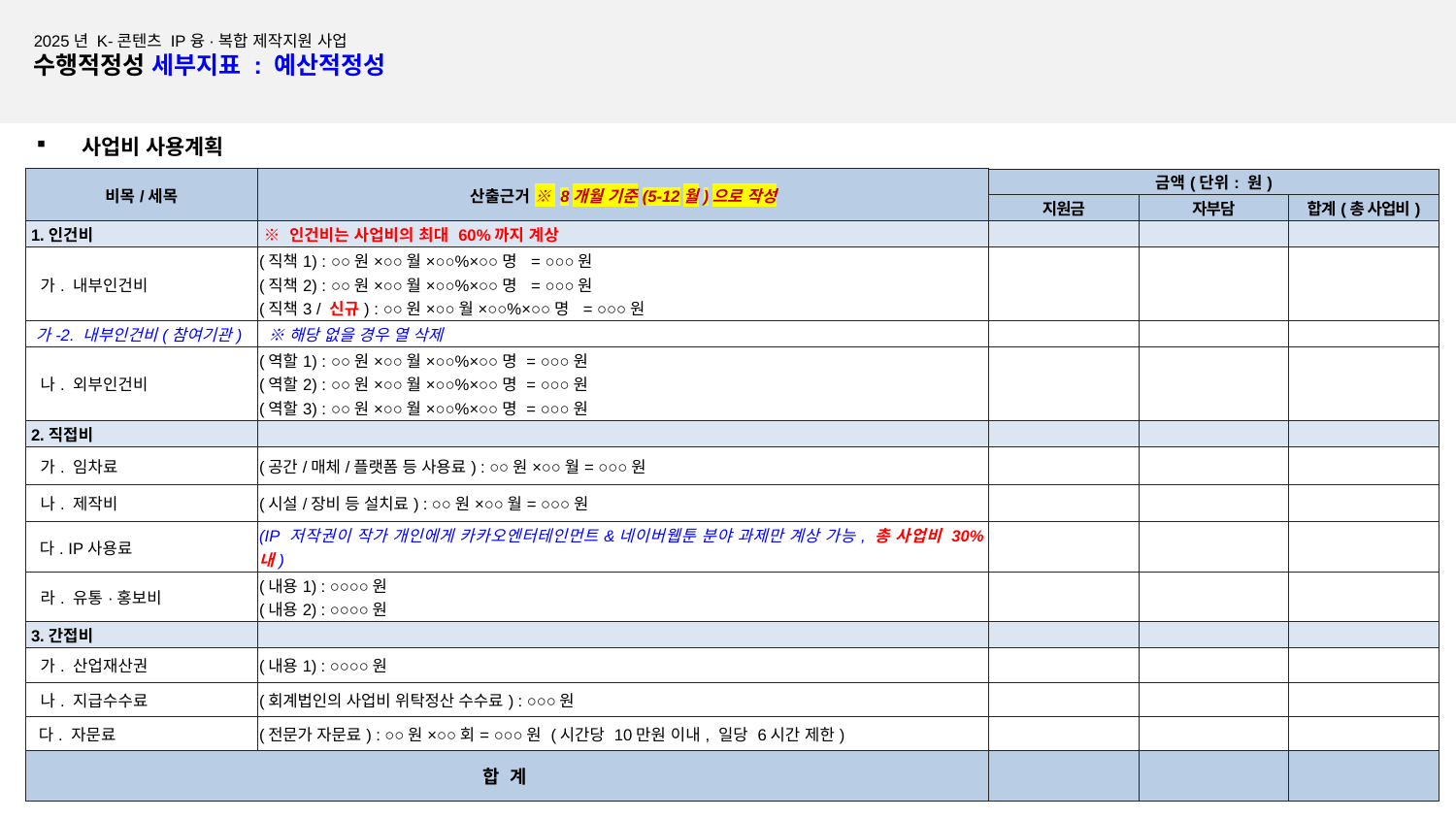

작성요령(삭제 후 제출)

1. 사업비산정기준에 따라 작성
(붙임서류 참고)

※사업비 산정기준에 명시되어 있지 않은 세목은 불인정될 수 있음

2. 컨소시엄의 경우 ‘가-2’의 예시와 같이 세목 내 행을 분할하여 구분작성

3. 사업비 사용은 사업기간내(~25.11 권장) 사용 및 회계감사 완료(~25.12.)를 원칙으로 함
※사업비산정기준 참고

4. 추후 최종 선정 시 사업비가 삭감될 수 있으며, 선정 이후 비목/세목간 변경이 필요할 경우 진흥원에 승인을 득한 후 변경 가능
2025년 K-콘텐츠 IP융·복합 제작지원 사업
수행적정성 세부지표 : 예산적정성
사업비 사용계획
| 비목/세목 | 산출근거 ※ 8개월 기준(5-12월)으로 작성 | 금액(단위: 원) |  |  |
| --- | --- | --- | --- | --- |
|  |  | 지원금 | 자부담 | 합계(총 사업비) |
| 1.인건비 | ※ 인건비는 사업비의 최대 60%까지 계상 |  |  |  |
| 가. 내부인건비 | (직책1) : ○○원×○○월×○○%×○○명 = ○○○원 (직책2) : ○○원×○○월×○○%×○○명 = ○○○원 (직책3 / 신규) : ○○원×○○월×○○%×○○명 = ○○○원 |  |  |  |
| 가-2. 내부인건비(참여기관) | ※해당 없을 경우 열 삭제 |  |  |  |
| 나. 외부인건비 | (역할1) : ○○원×○○월×○○%×○○명 = ○○○원 (역할2) : ○○원×○○월×○○%×○○명 = ○○○원 (역할3) : ○○원×○○월×○○%×○○명 = ○○○원 |  |  |  |
| 2.직접비 |  |  |  |  |
| 가. 임차료 | (공간/매체/플랫폼 등 사용료) : ○○원×○○월= ○○○원 |  |  |  |
| 나. 제작비 | (시설/장비 등 설치료) : ○○원×○○월= ○○○원 |  |  |  |
| 다. IP사용료 | (IP 저작권이 작가 개인에게 카카오엔터테인먼트&네이버웹툰 분야 과제만 계상 가능, 총 사업비 30%내) |  |  |  |
| 라. 유통·홍보비 | (내용1) : ○○○○원 (내용2) : ○○○○원 |  |  |  |
| 3.간접비 |  |  |  |  |
| 가. 산업재산권 | (내용1) : ○○○○원 |  |  |  |
| 나. 지급수수료 | (회계법인의 사업비 위탁정산 수수료) : ○○○원 |  |  |  |
| 다. 자문료 | (전문가 자문료) : ○○원×○○회= ○○○원 (시간당 10만원 이내, 일당 6시간 제한) |  |  |  |
| 합 계 |  |  |  |  |